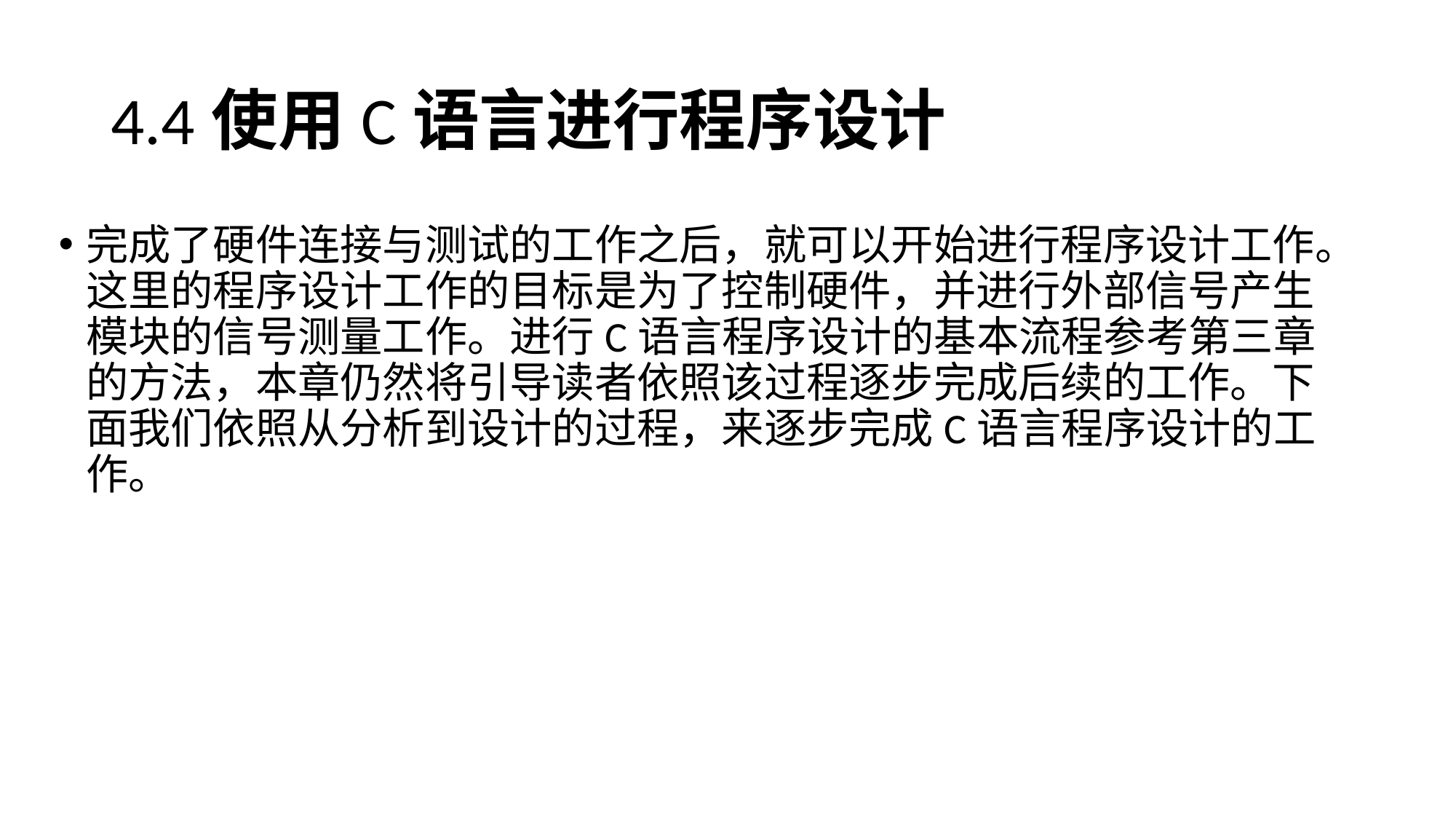

# 4.4使用C语言进行程序设计
完成了硬件连接与测试的工作之后，就可以开始进行程序设计工作。这里的程序设计工作的目标是为了控制硬件，并进行外部信号产生模块的信号测量工作。进行C语言程序设计的基本流程参考第三章的方法，本章仍然将引导读者依照该过程逐步完成后续的工作。下面我们依照从分析到设计的过程，来逐步完成C语言程序设计的工作。